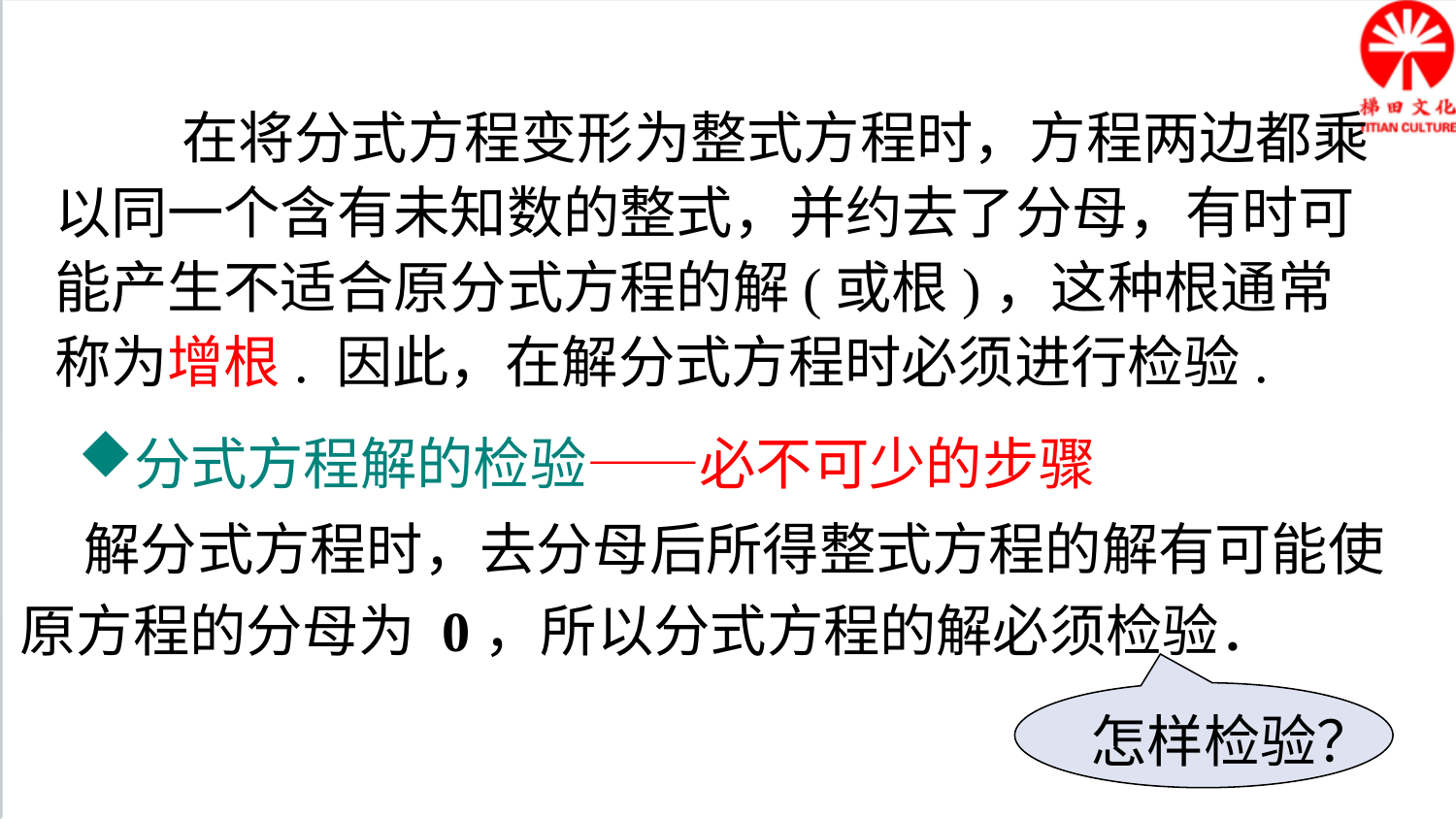

归纳总结
         在将分式方程变形为整式方程时，方程两边都乘以同一个含有未知数的整式，并约去了分母，有时可能产生不适合原分式方程的解(或根)，这种根通常称为增根. 因此，在解分式方程时必须进行检验.
分式方程解的检验——必不可少的步骤
    解分式方程时，去分母后所得整式方程的解有可能使原方程的分母为 0，所以分式方程的解必须检验．
怎样检验？